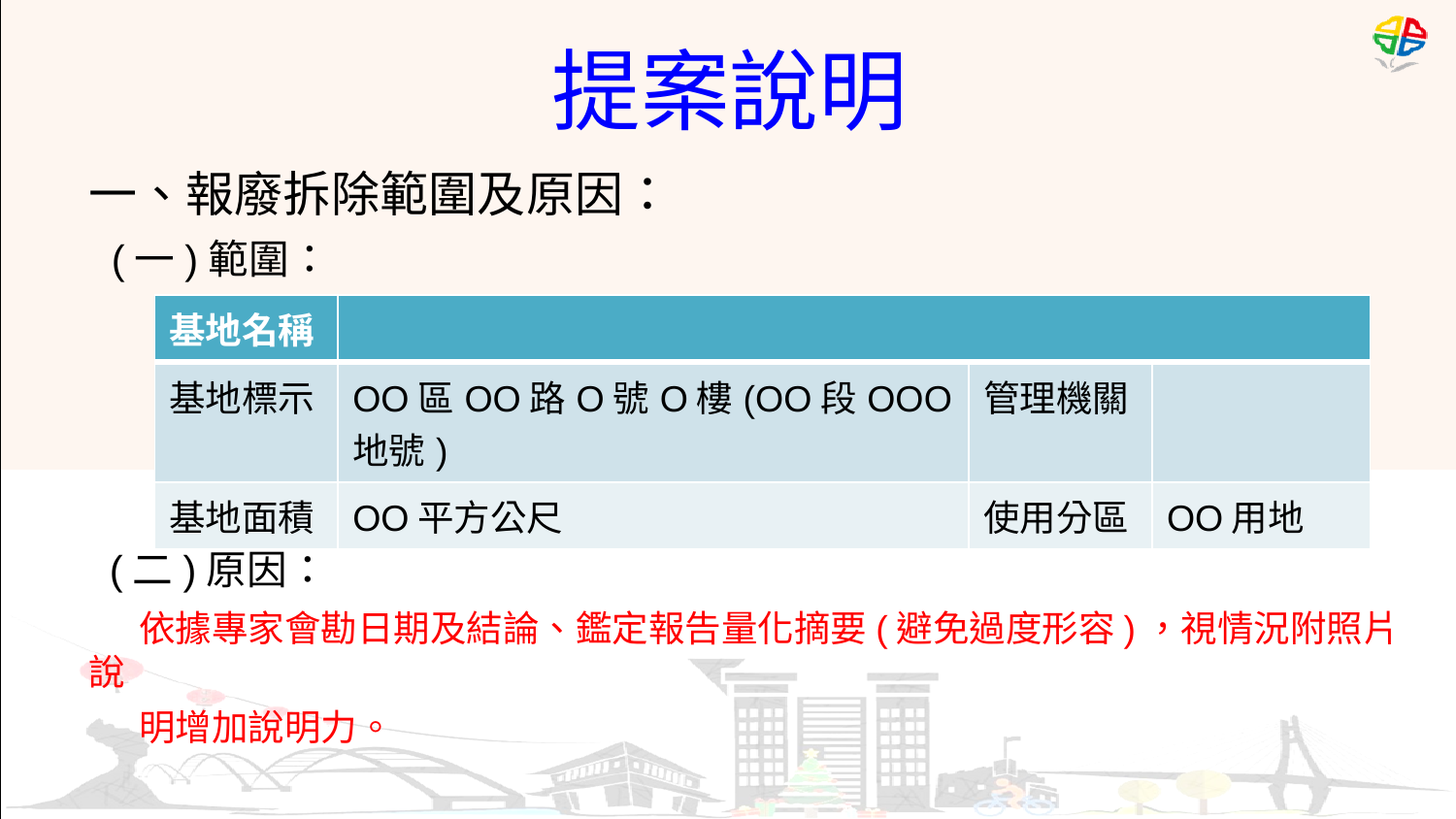

# 提案說明
一、報廢拆除範圍及原因：
  (一)範圍：

  (二)原因：
     依據專家會勘日期及結論、鑑定報告量化摘要(避免過度形容)，視情況附照片說
     明增加說明力。
| 基地名稱 |  |  |  |
| --- | --- | --- | --- |
| 基地標示 | OO區OO路O號O樓(OO段OOO地號) | 管理機關 |  |
| 基地面積 | OO平方公尺 | 使用分區 | OO用地 |